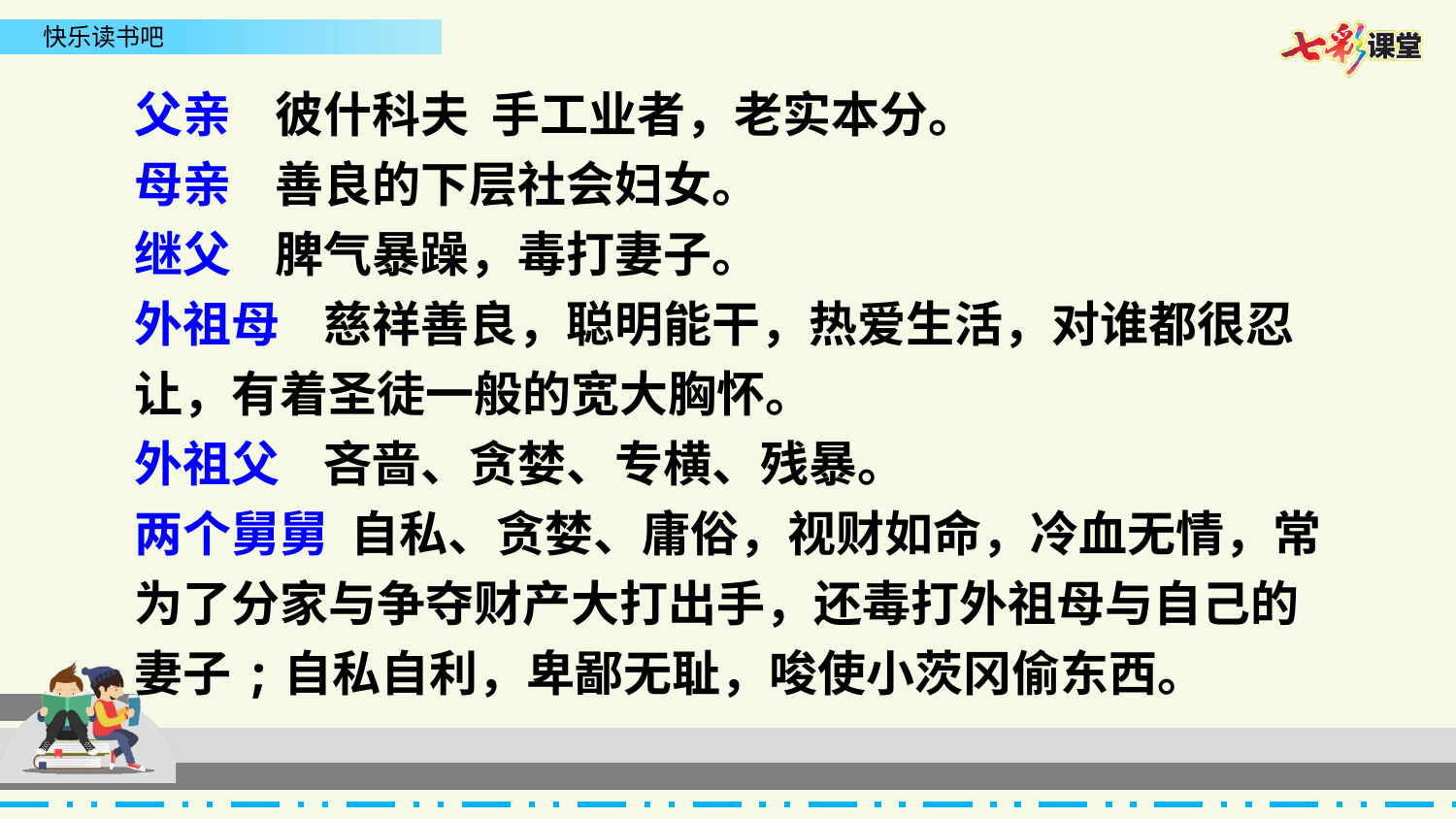

父亲    彼什科夫  手工业者，老实本分。
母亲    善良的下层社会妇女。
继父    脾气暴躁，毒打妻子。
外祖母    慈祥善良，聪明能干，热爱生活，对谁都很忍让，有着圣徒一般的宽大胸怀。
外祖父    吝啬、贪婪、专横、残暴。
两个舅舅  自私、贪婪、庸俗，视财如命，冷血无情，常为了分家与争夺财产大打出手，还毒打外祖母与自己的妻子;自私自利，卑鄙无耻，唆使小茨冈偷东西。